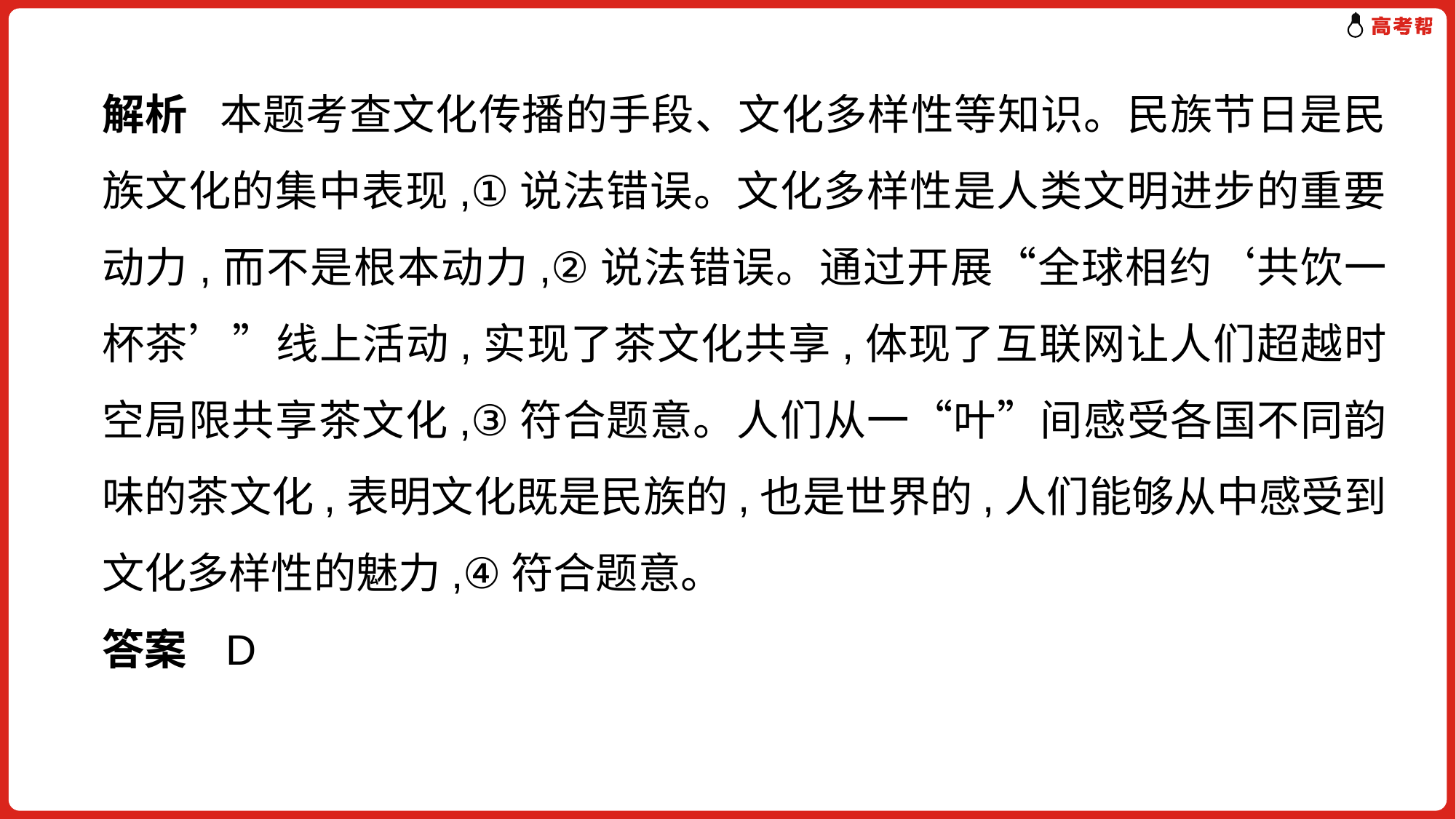

解析   本题考查文化传播的手段、文化多样性等知识。民族节日是民族文化的集中表现,①说法错误。文化多样性是人类文明进步的重要动力,而不是根本动力,②说法错误。通过开展“全球相约‘共饮一杯茶’”线上活动,实现了茶文化共享,体现了互联网让人们超越时空局限共享茶文化,③符合题意。人们从一“叶”间感受各国不同韵味的茶文化,表明文化既是民族的,也是世界的,人们能够从中感受到文化多样性的魅力,④符合题意。
答案   D